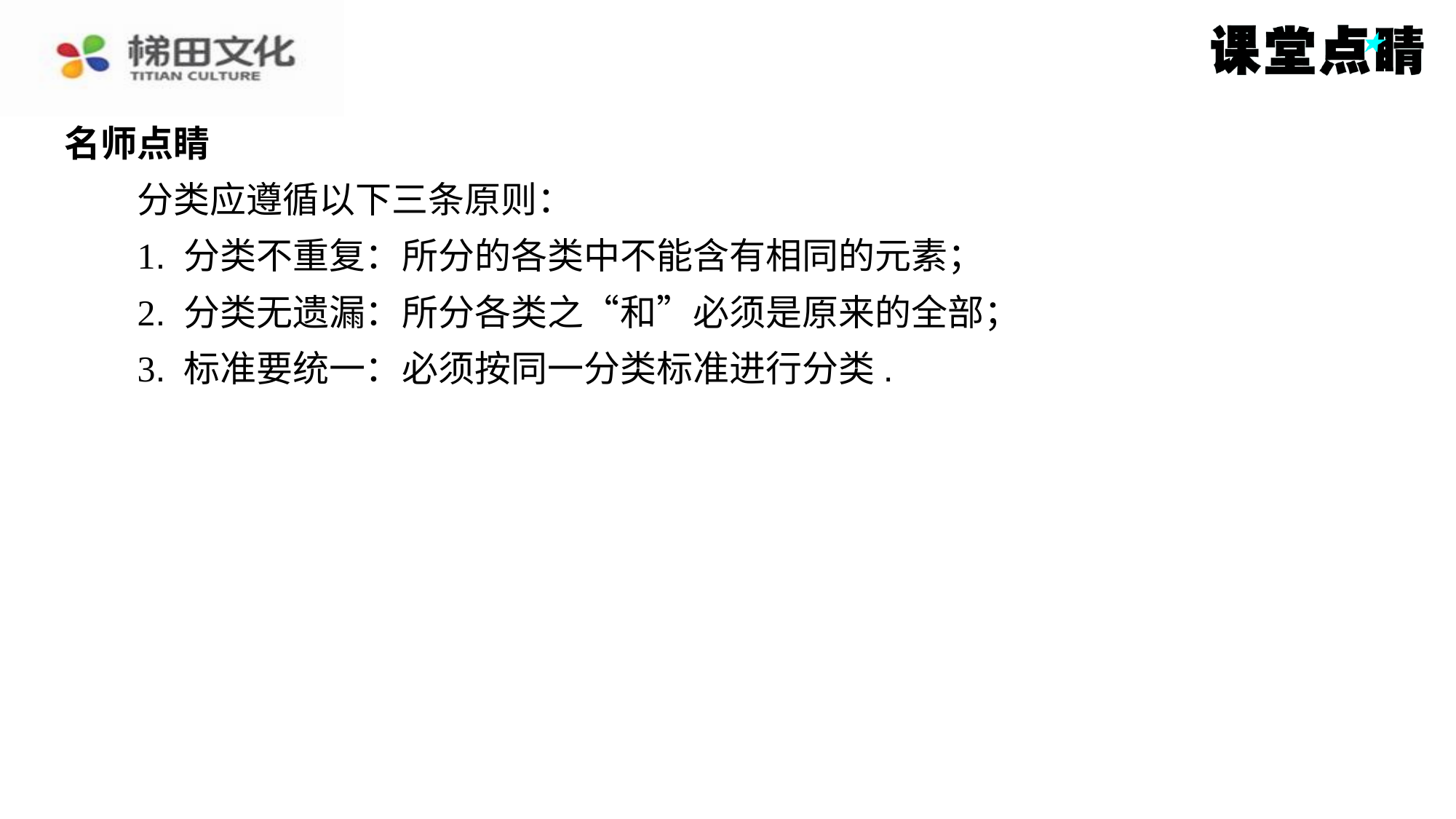

名师点睛
　　分类应遵循以下三条原则：
1. 分类不重复：所分的各类中不能含有相同的元素；
2. 分类无遗漏：所分各类之“和”必须是原来的全部；
3. 标准要统一：必须按同一分类标准进行分类.